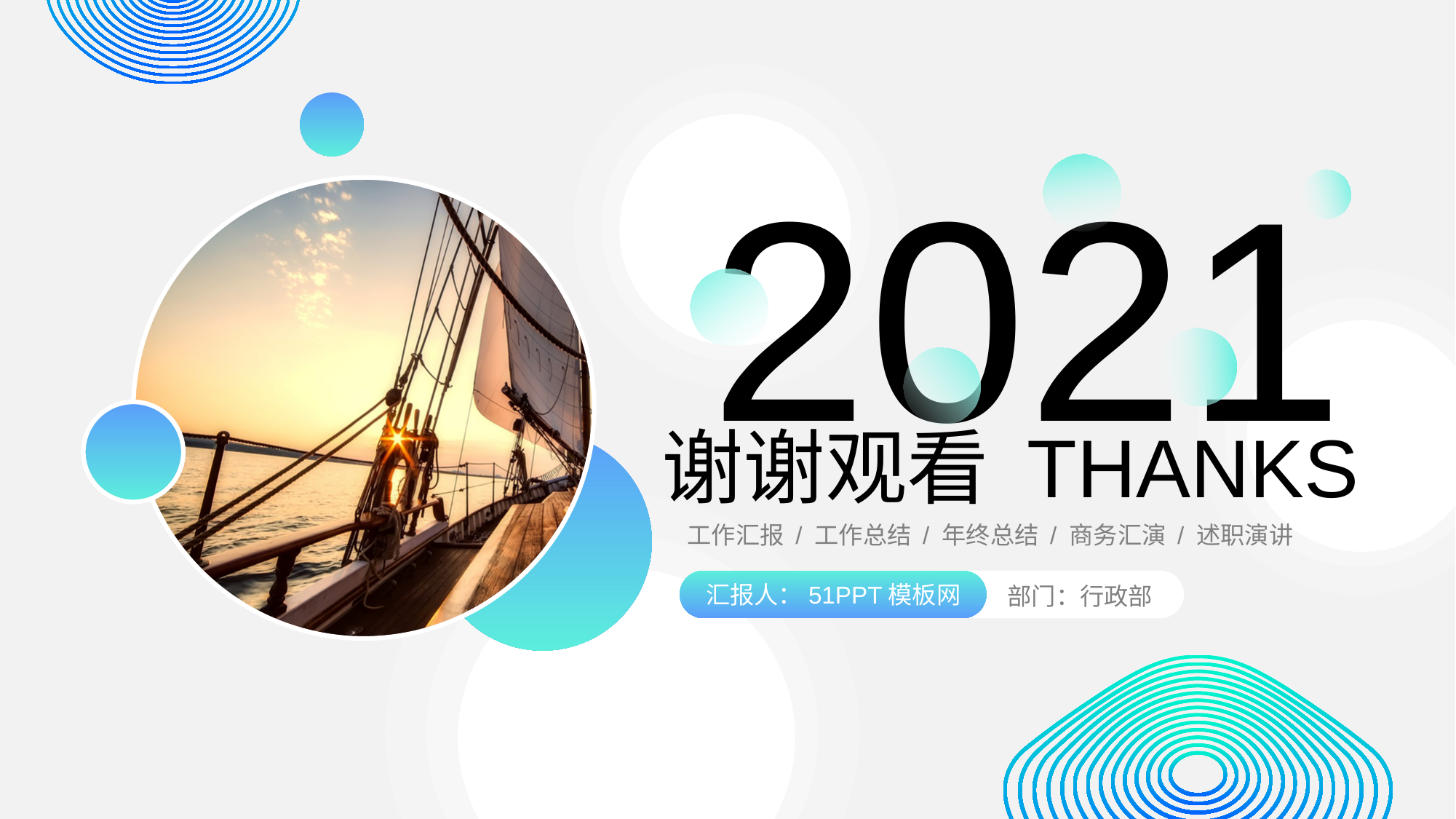

2021

谢谢观看 THANKS

工作汇报 / 工作总结 / 年终总结 / 商务汇演 / 述职演讲

汇报人：51PPT模板网
部门：行政部